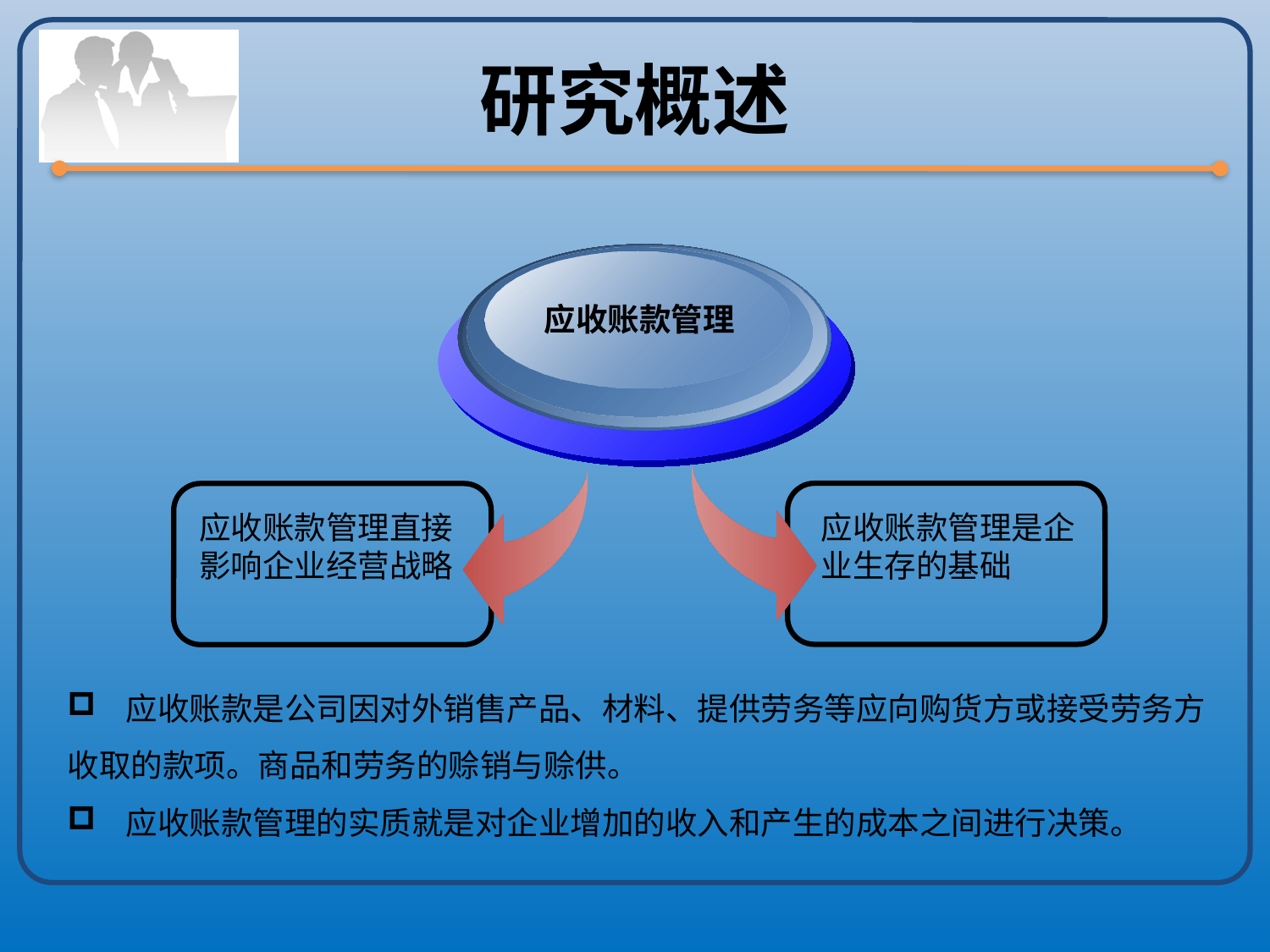

# 研究概述

应收账款管理

应收账款管理是企业生存的基础

应收账款管理直接影响企业经营战略
   应收账款是公司因对外销售产品、材料、提供劳务等应向购货方或接受劳务方收取的款项。商品和劳务的赊销与赊供。
   应收账款管理的实质就是对企业增加的收入和产生的成本之间进行决策。